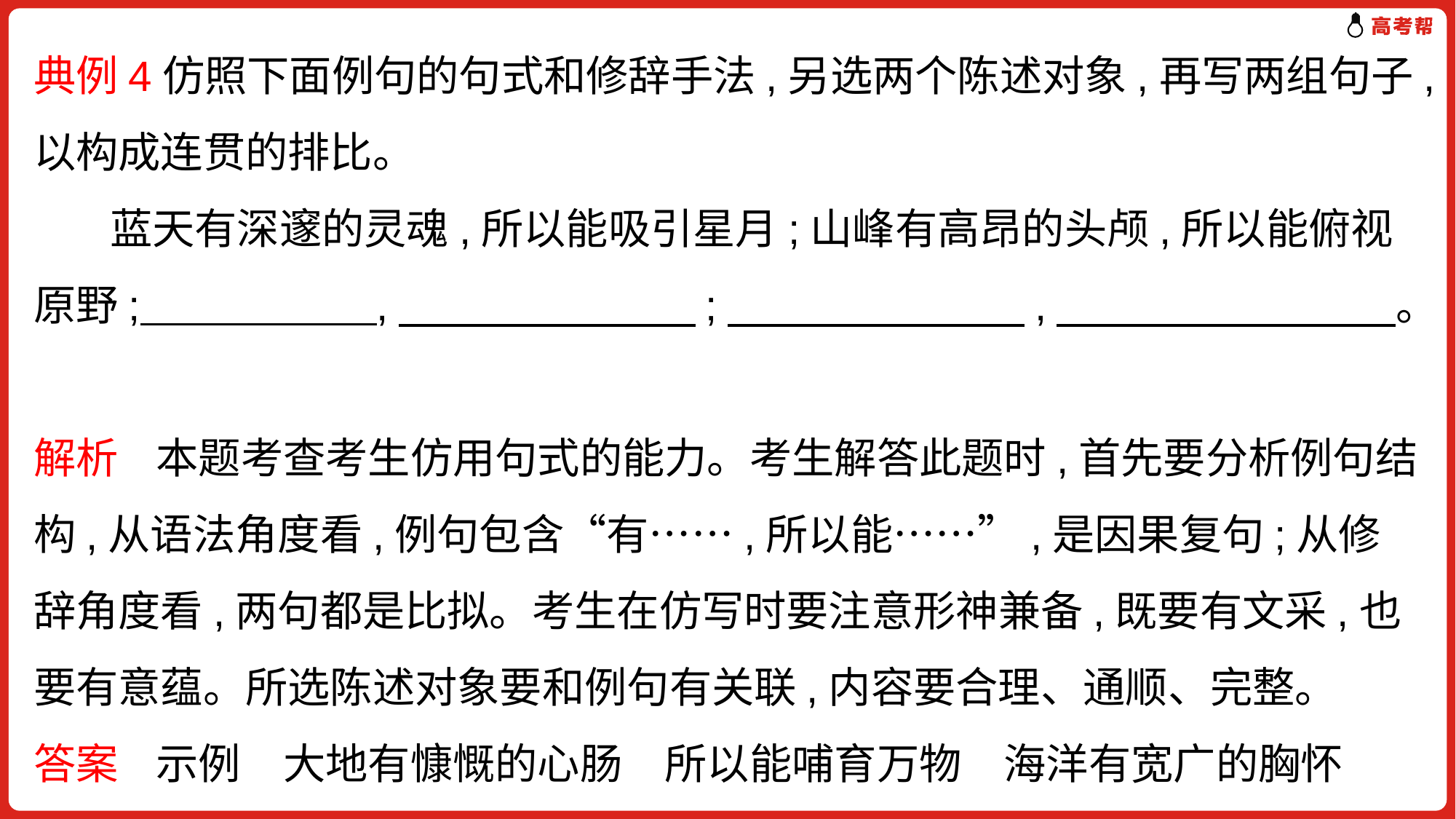

典例4仿照下面例句的句式和修辞手法,另选两个陈述对象,再写两组句子,以构成连贯的排比。
       蓝天有深邃的灵魂,所以能吸引星月;山峰有高昂的头颅,所以能俯视原野;                    ,　　　　　　　;　　　　　　　,　　　　　　　　。
解析    本题考查考生仿用句式的能力。考生解答此题时,首先要分析例句结构,从语法角度看,例句包含“有……,所以能……”,是因果复句;从修辞角度看,两句都是比拟。考生在仿写时要注意形神兼备,既要有文采,也要有意蕴。所选陈述对象要和例句有关联,内容要合理、通顺、完整。
答案    示例　大地有慷慨的心肠　所以能哺育万物　海洋有宽广的胸怀　所以能容纳百川